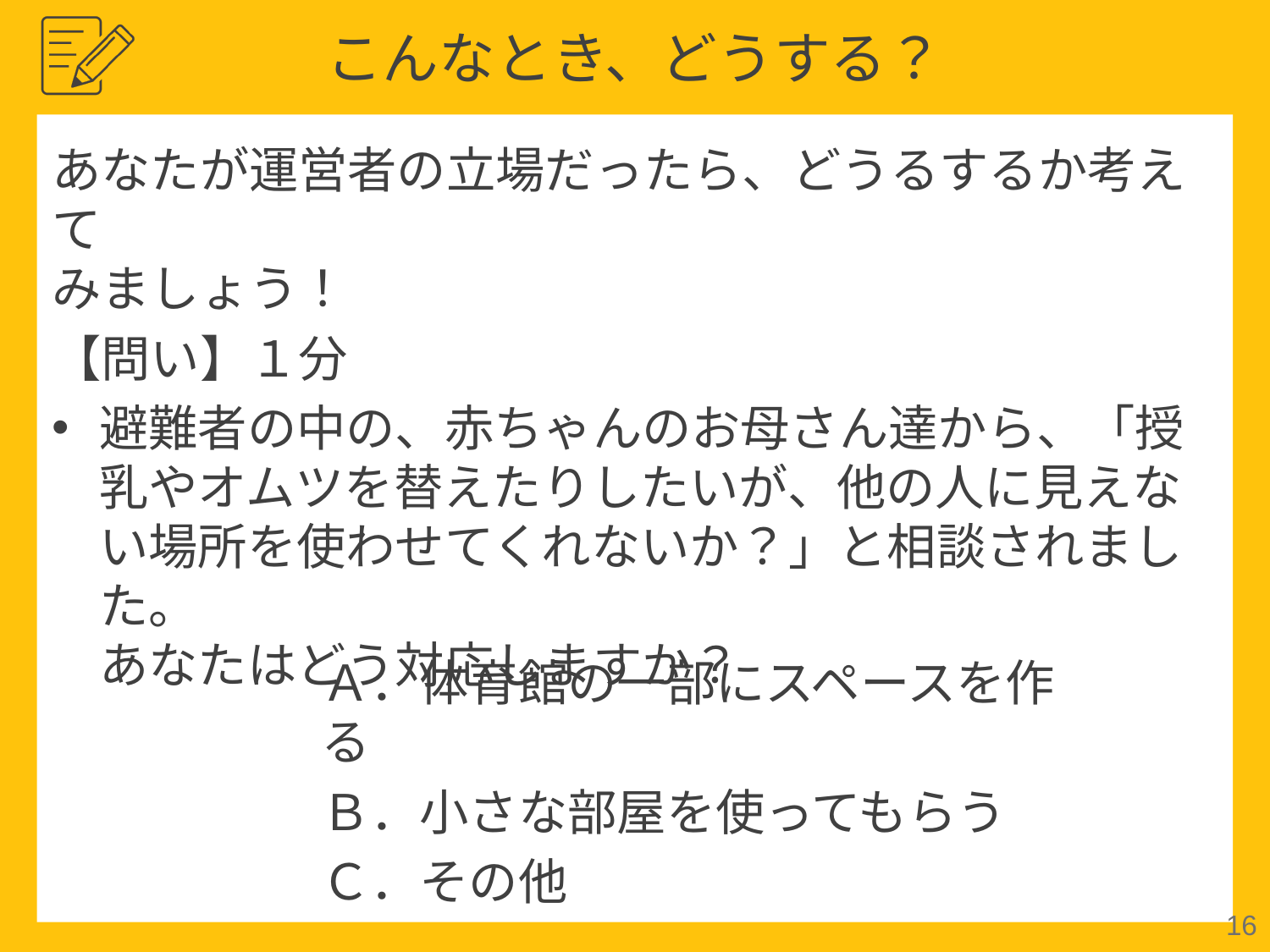

こんなとき、どうする？
あなたが運営者の立場だったら、どうるするか考えて
みましょう！
【問い】１分
避難者の中の、赤ちゃんのお母さん達から、「授乳やオムツを替えたりしたいが、他の人に見えない場所を使わせてくれないか？」と相談されました。
あなたはどう対応しますか？
Ａ．体育館の一部にスペースを作る
Ｂ．小さな部屋を使ってもらう
Ｃ．その他
16